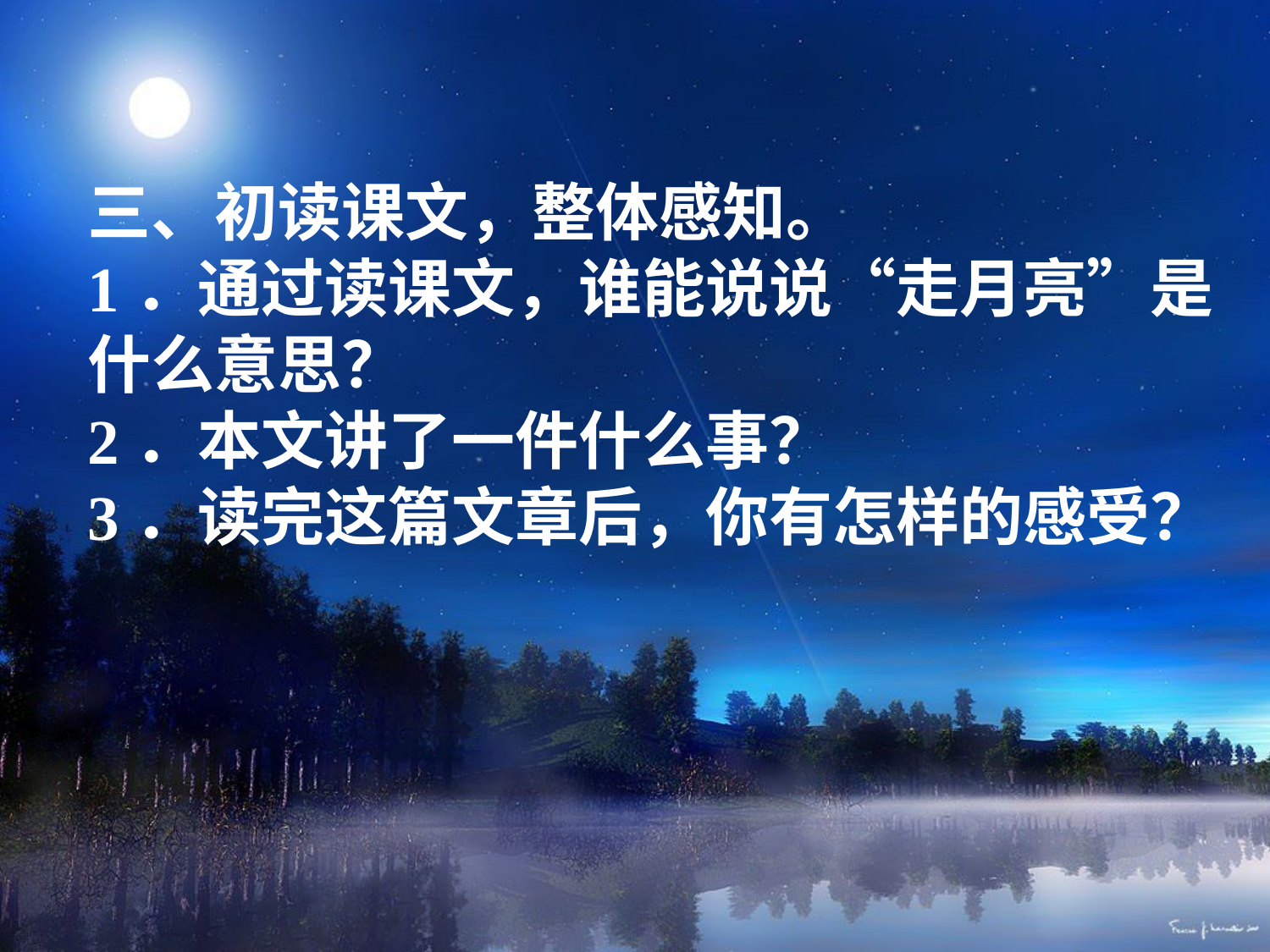

三、初读课文，整体感知。
1．通过读课文，谁能说说“走月亮”是什么意思？
2．本文讲了一件什么事？
3．读完这篇文章后，你有怎样的感受？